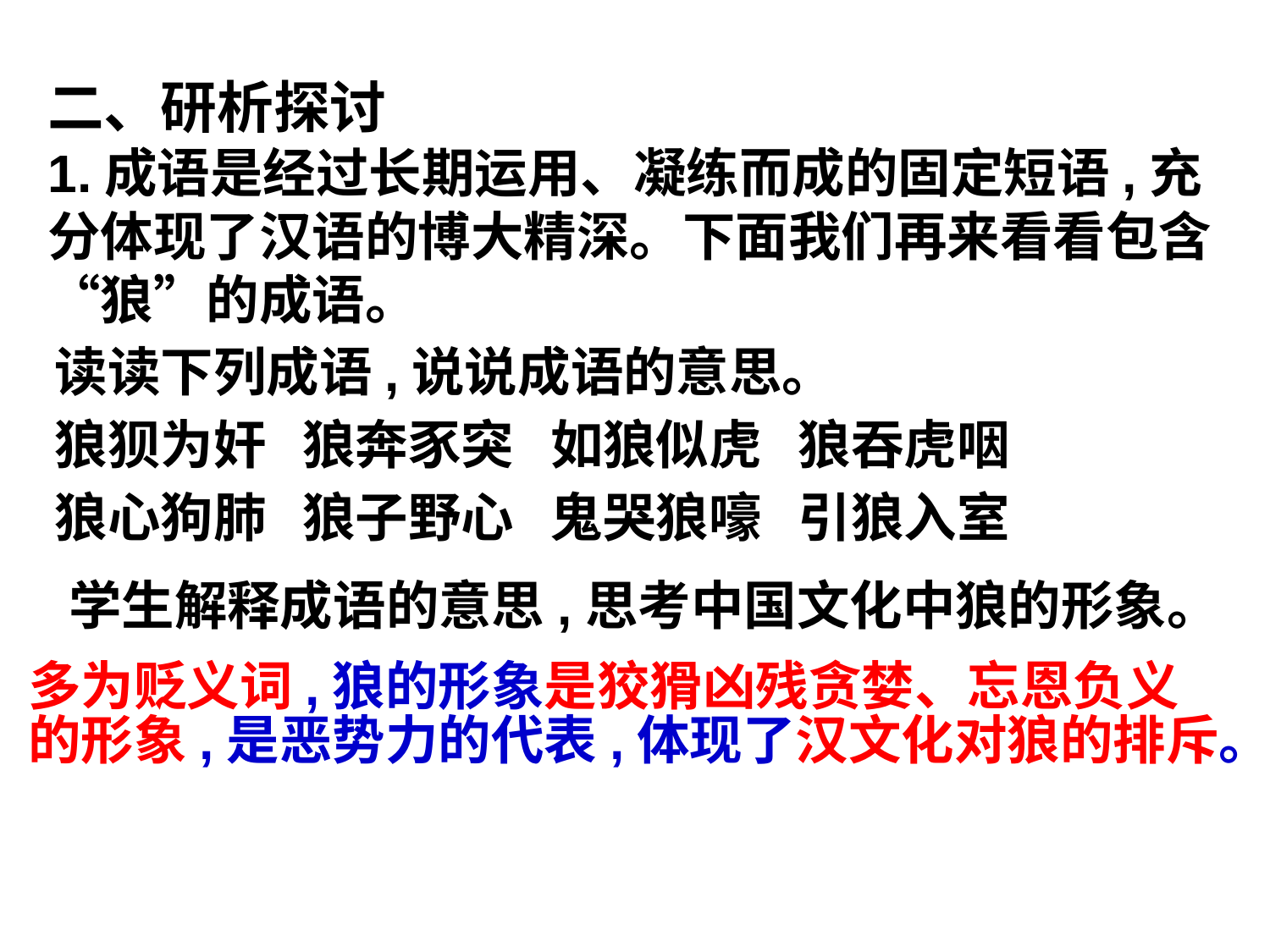

二、研析探讨
1.成语是经过长期运用、凝练而成的固定短语,充分体现了汉语的博大精深。下面我们再来看看包含“狼”的成语。
读读下列成语,说说成语的意思。
狼狈为奸   狼奔豕突   如狼似虎   狼吞虎咽
狼心狗肺   狼子野心   鬼哭狼嚎   引狼入室
学生解释成语的意思,思考中国文化中狼的形象。
多为贬义词,狼的形象是狡猾凶残贪婪、忘恩负义的形象,是恶势力的代表,体现了汉文化对狼的排斥。